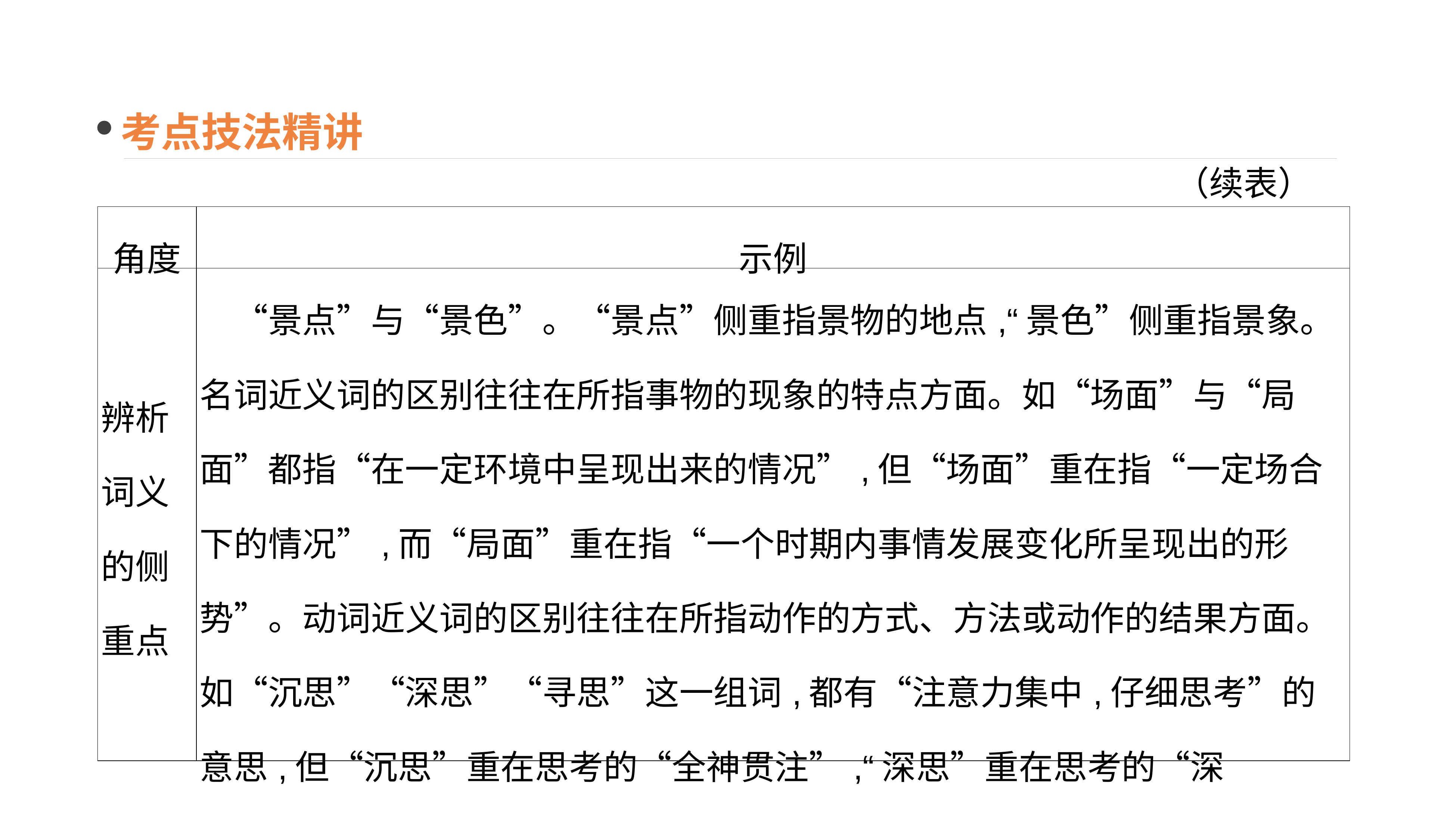

考点技法精讲

（续表）
| 角度 | 示例 |
| --- | --- |
| 辨析词义的侧重点 | “景点”与“景色”。“景点”侧重指景物的地点,“景色”侧重指景象。名词近义词的区别往往在所指事物的现象的特点方面。如“场面”与“局面”都指“在一定环境中呈现出来的情况”,但“场面”重在指“一定场合下的情况”,而“局面”重在指“一个时期内事情发展变化所呈现出的形势”。动词近义词的区别往往在所指动作的方式、方法或动作的结果方面。如“沉思”“深思”“寻思”这一组词,都有“注意力集中,仔细思考”的意思,但“沉思”重在思考的“全神贯注”,“深思”重在思考的“深入”,“寻思”重 |